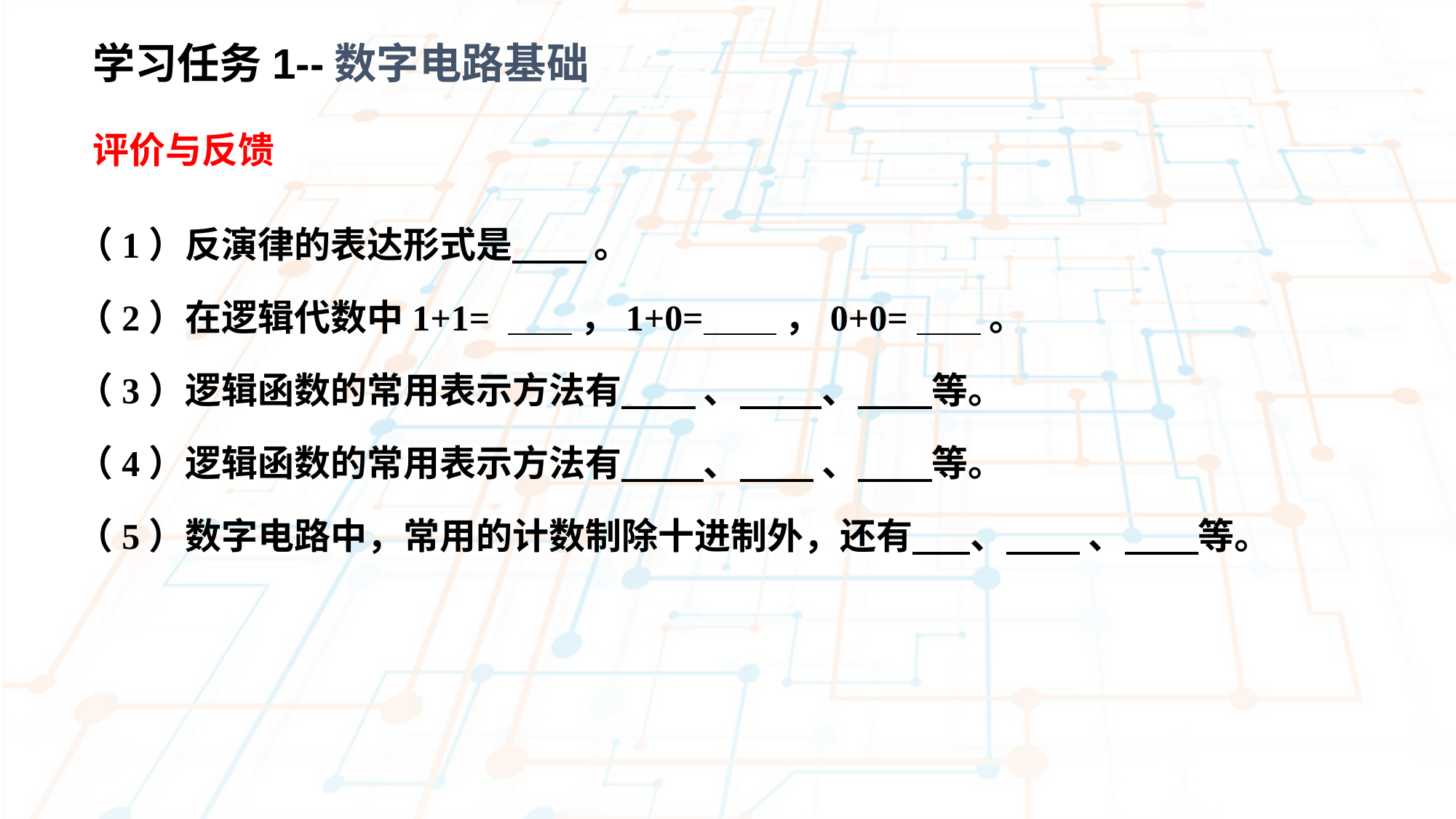

学习任务1--数字电路基础
评价与反馈

（1）反演律的表达形式是          。
（2）在逻辑代数中1+1=         ，1+0=        ，0+0=        。
（3）逻辑函数的常用表示方法有          、          、         等。
（4）逻辑函数的常用表示方法有          、          、         等。
（5）数字电路中，常用的计数制除十进制外，还有       、          、         等。